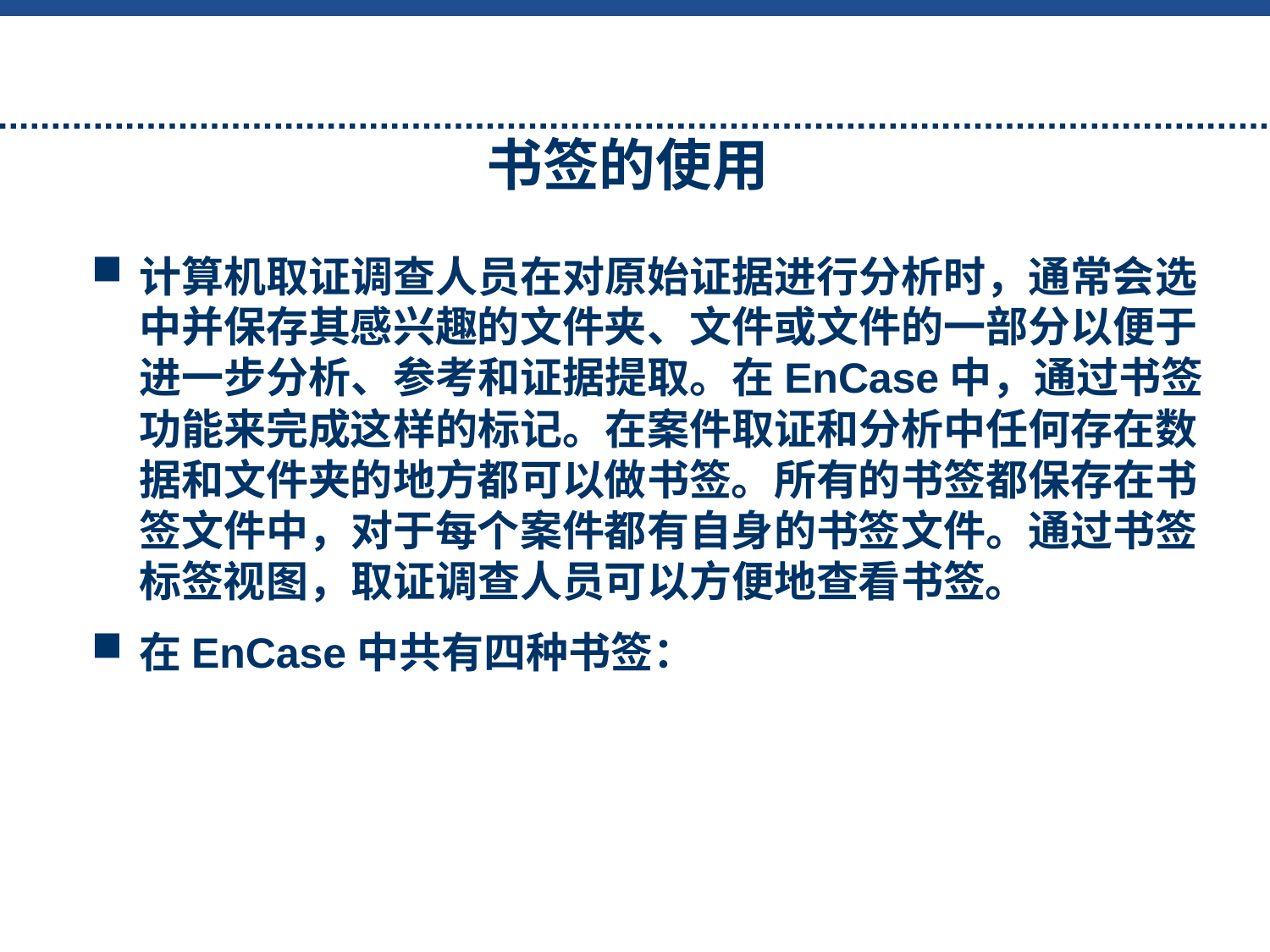

书签的使用
计算机取证调查人员在对原始证据进行分析时，通常会选中并保存其感兴趣的文件夹、文件或文件的一部分以便于进一步分析、参考和证据提取。在EnCase中，通过书签功能来完成这样的标记。在案件取证和分析中任何存在数据和文件夹的地方都可以做书签。所有的书签都保存在书签文件中，对于每个案件都有自身的书签文件。通过书签标签视图，取证调查人员可以方便地查看书签。
在EnCase中共有四种书签：